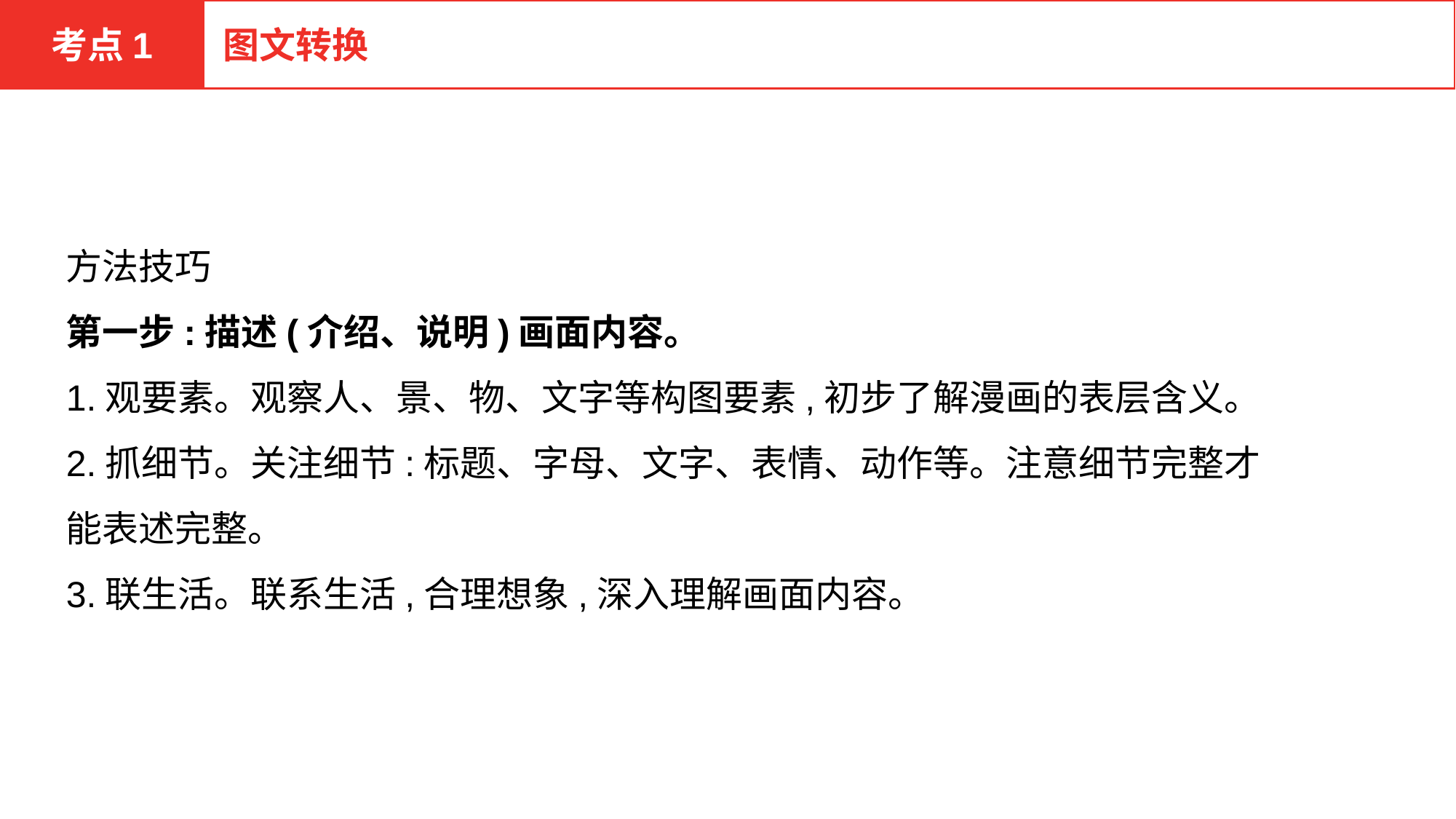

考点1
图文转换
方法技巧
第一步:描述(介绍、说明)画面内容。
1.观要素。观察人、景、物、文字等构图要素,初步了解漫画的表层含义。
2.抓细节。关注细节:标题、字母、文字、表情、动作等。注意细节完整才能表述完整。
3.联生活。联系生活,合理想象,深入理解画面内容。